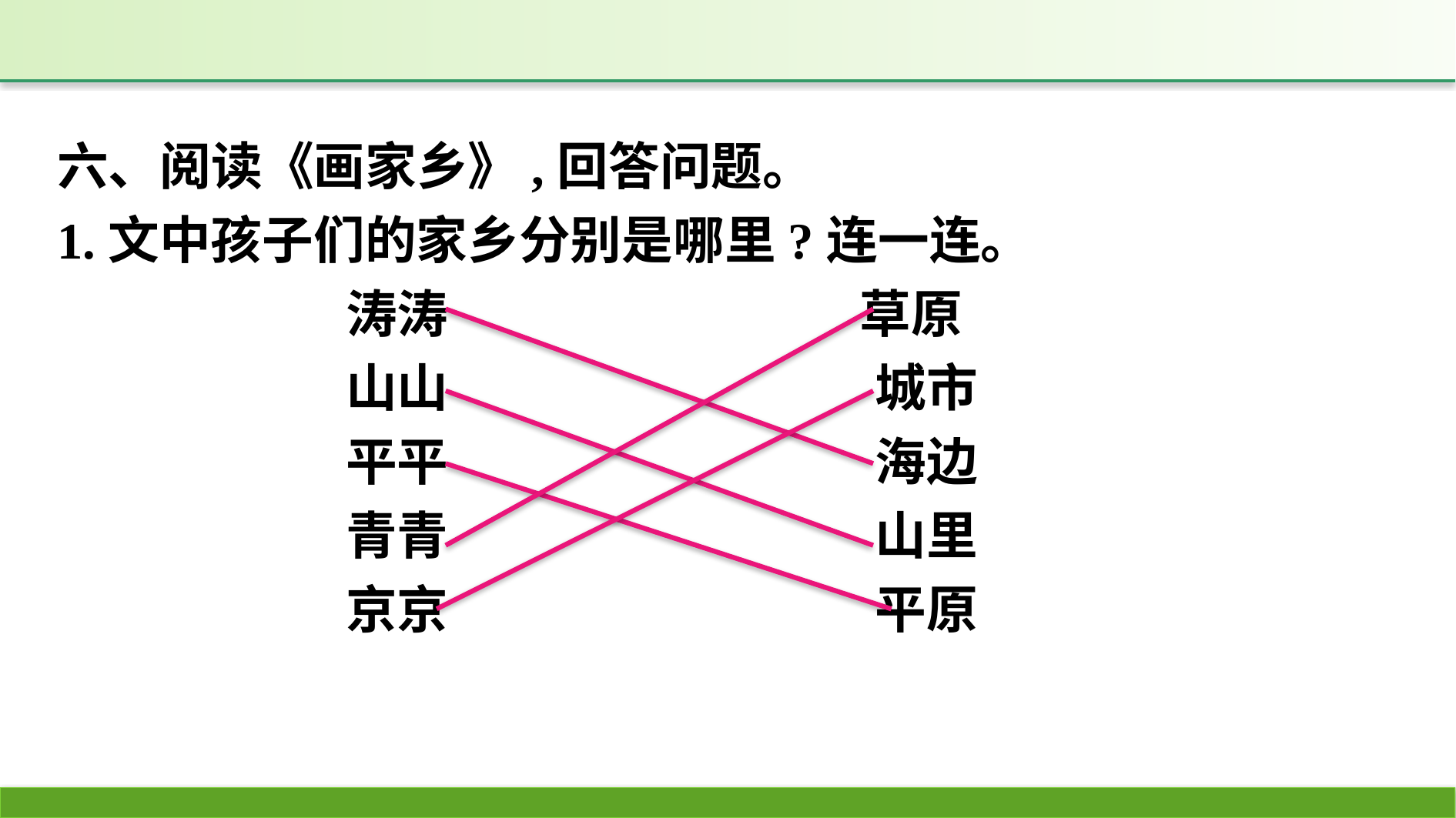

六、阅读《画家乡》,回答问题。
1.文中孩子们的家乡分别是哪里?连一连。
涛涛　　　　　　　　草原
山山　　　　		城市
平平　　　　		海边
青青　　　　		山里
京京　　　　		平原